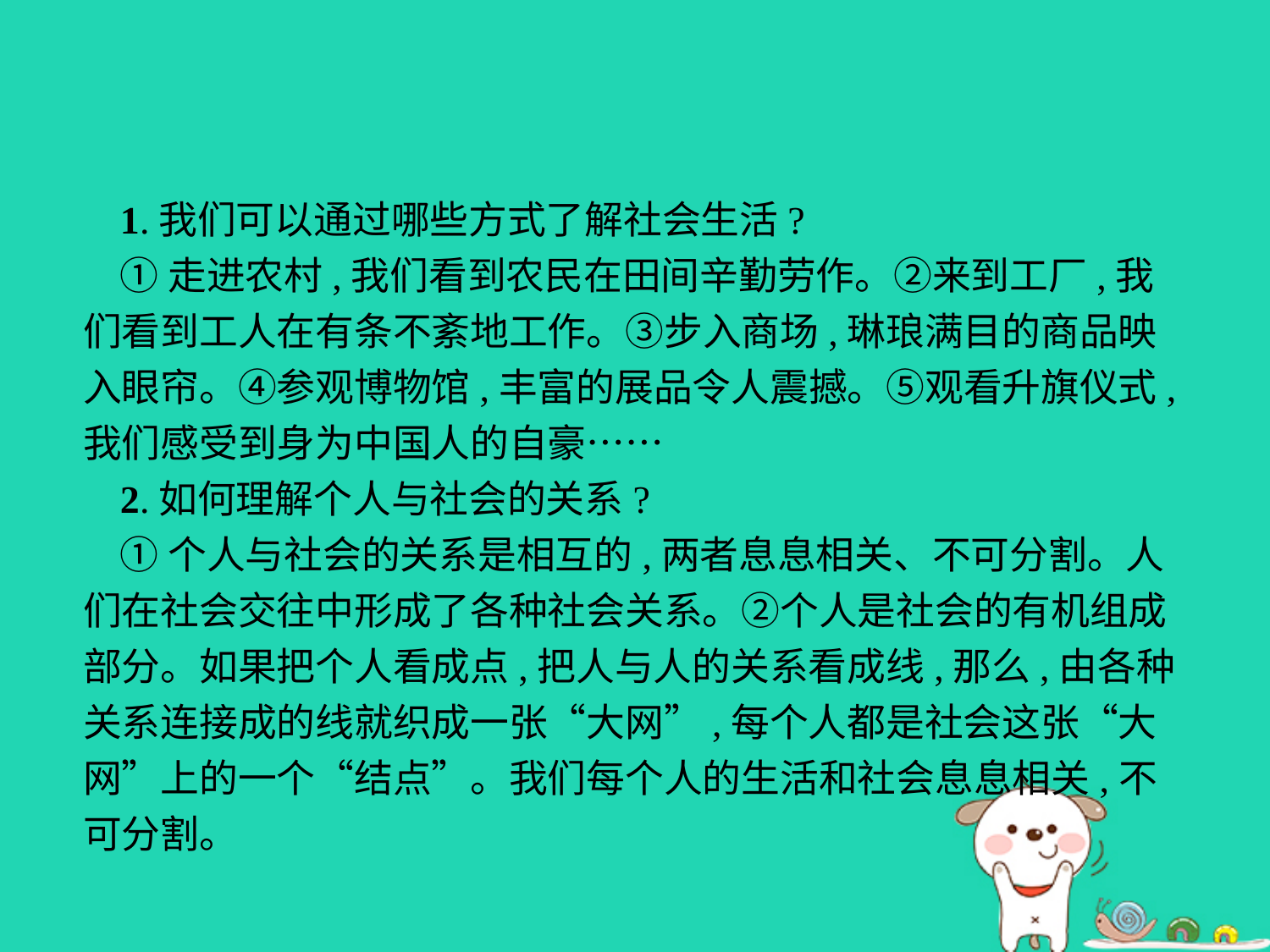

1.我们可以通过哪些方式了解社会生活?
①走进农村,我们看到农民在田间辛勤劳作。②来到工厂,我们看到工人在有条不紊地工作。③步入商场,琳琅满目的商品映入眼帘。④参观博物馆,丰富的展品令人震撼。⑤观看升旗仪式,我们感受到身为中国人的自豪……
2.如何理解个人与社会的关系?
①个人与社会的关系是相互的,两者息息相关、不可分割。人们在社会交往中形成了各种社会关系。②个人是社会的有机组成部分。如果把个人看成点,把人与人的关系看成线,那么,由各种关系连接成的线就织成一张“大网”,每个人都是社会这张“大网”上的一个“结点”。我们每个人的生活和社会息息相关,不可分割。